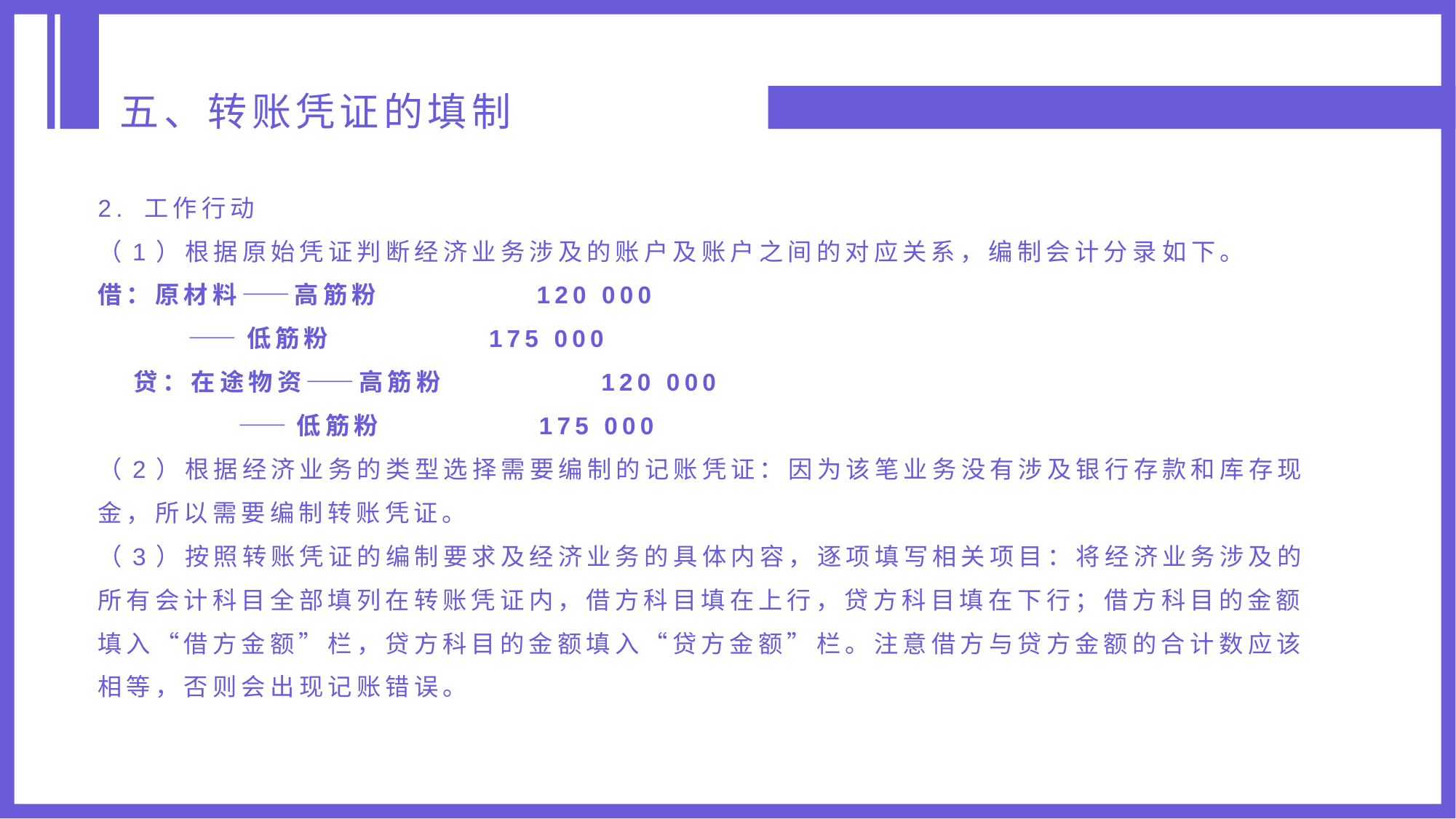

五、转账凭证的填制
2. 工作行动
（1）根据原始凭证判断经济业务涉及的账户及账户之间的对应关系，编制会计分录如下。
借：原材料——高筋粉               120 000
         ——低筋粉               175 000
   贷：在途物资——高筋粉               120 000
              ——低筋粉               175 000
（2）根据经济业务的类型选择需要编制的记账凭证：因为该笔业务没有涉及银行存款和库存现金，所以需要编制转账凭证。
（3）按照转账凭证的编制要求及经济业务的具体内容，逐项填写相关项目：将经济业务涉及的所有会计科目全部填列在转账凭证内，借方科目填在上行，贷方科目填在下行；借方科目的金额填入“借方金额”栏，贷方科目的金额填入“贷方金额”栏。注意借方与贷方金额的合计数应该相等，否则会出现记账错误。